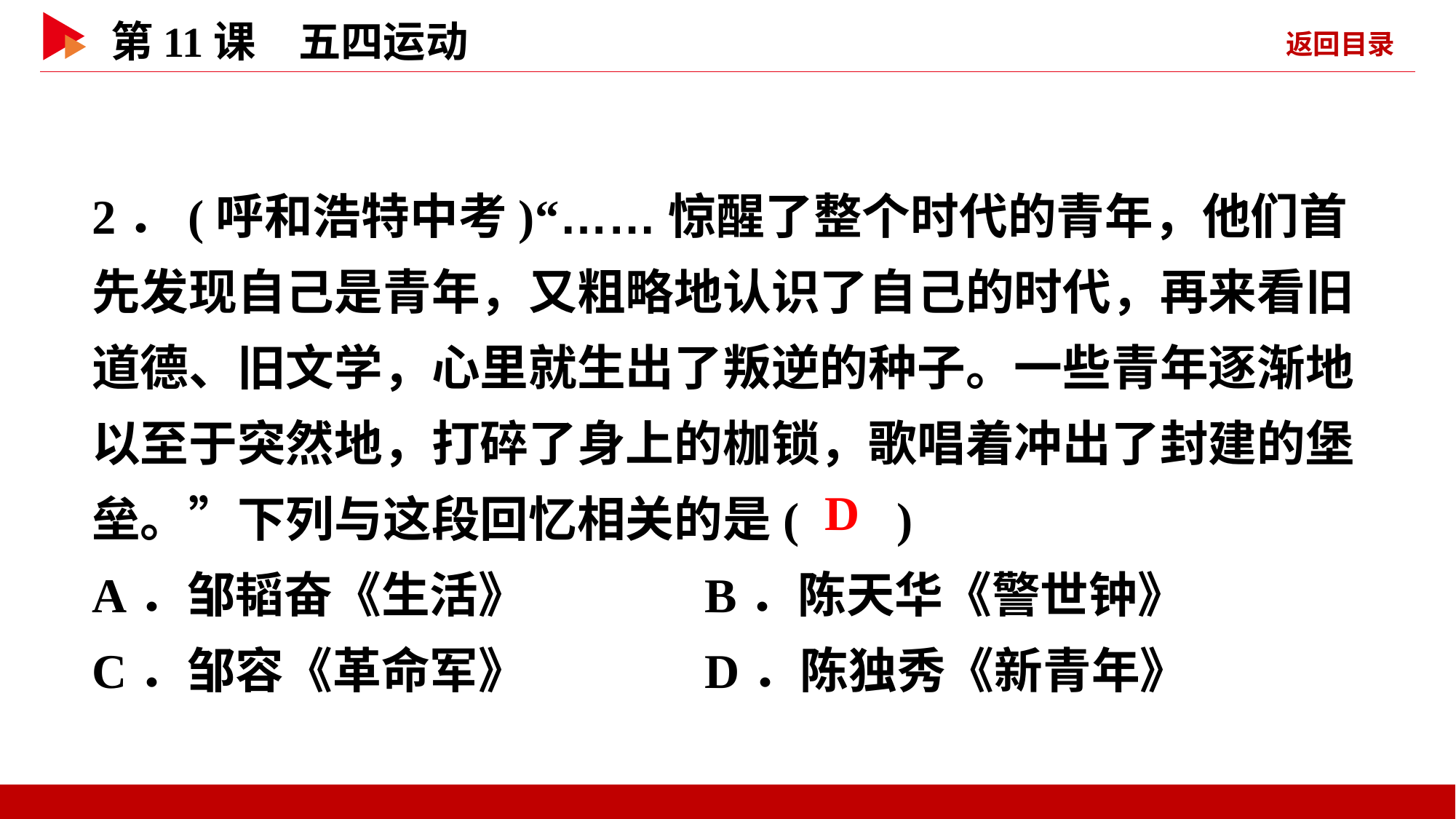

2．(呼和浩特中考)“……惊醒了整个时代的青年，他们首先发现自己是青年，又粗略地认识了自己的时代，再来看旧道德、旧文学，心里就生出了叛逆的种子。一些青年逐渐地以至于突然地，打碎了身上的枷锁，歌唱着冲出了封建的堡垒。”下列与这段回忆相关的是(        )
A．邹韬奋《生活》               B．陈天华《警世钟》
C．邹容《革命军》               D．陈独秀《新青年》
   D